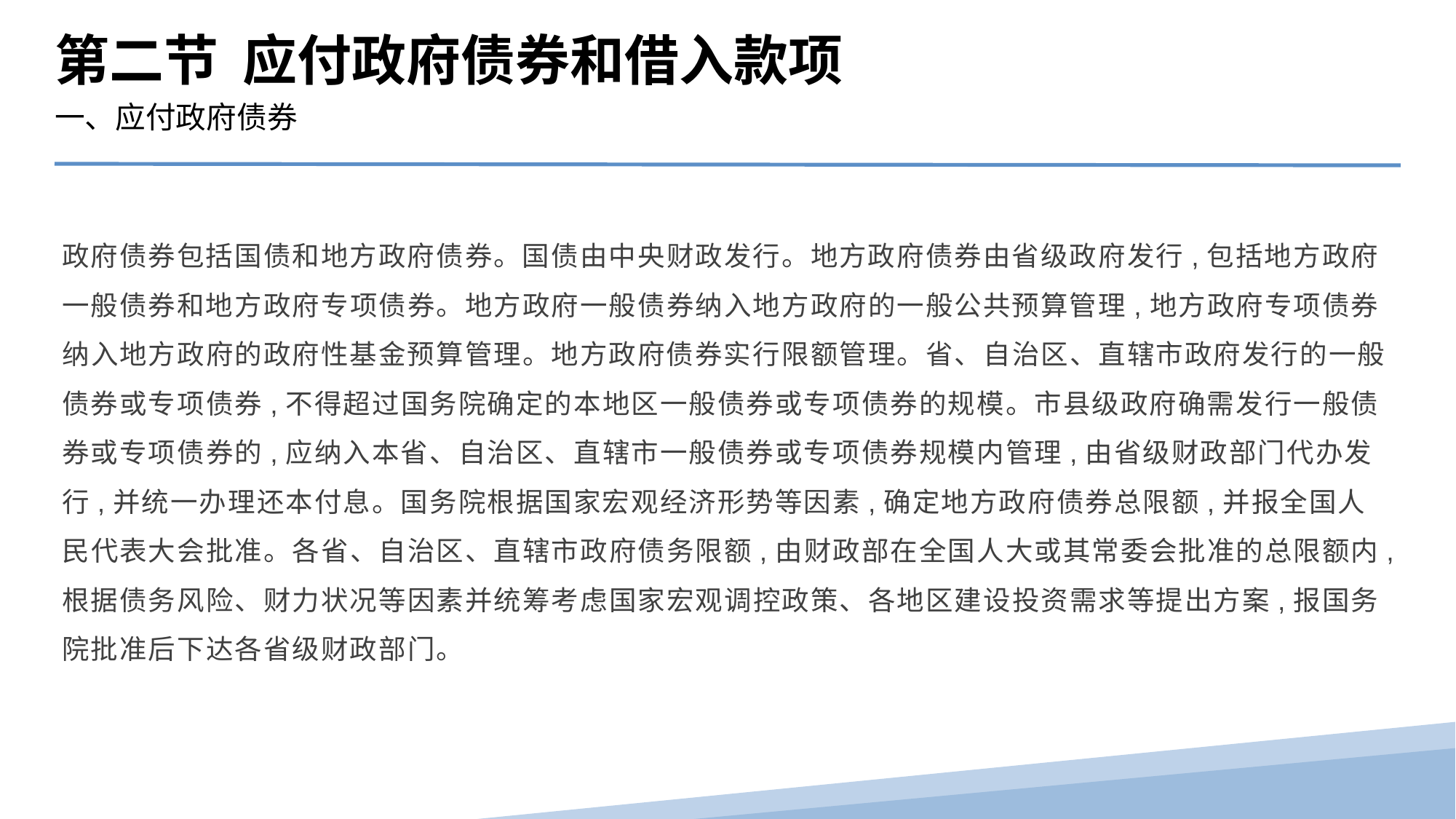

第二节  应付政府债券和借入款项
一、应付政府债券
政府债券包括国债和地方政府债券。国债由中央财政发行。地方政府债券由省级政府发行,包括地方政府一般债券和地方政府专项债券。地方政府一般债券纳入地方政府的一般公共预算管理,地方政府专项债券纳入地方政府的政府性基金预算管理。地方政府债券实行限额管理。省、自治区、直辖市政府发行的一般债券或专项债券,不得超过国务院确定的本地区一般债券或专项债券的规模。市县级政府确需发行一般债券或专项债券的,应纳入本省、自治区、直辖市一般债券或专项债券规模内管理,由省级财政部门代办发行,并统一办理还本付息。国务院根据国家宏观经济形势等因素,确定地方政府债券总限额,并报全国人民代表大会批准。各省、自治区、直辖市政府债务限额,由财政部在全国人大或其常委会批准的总限额内,根据债务风险、财力状况等因素并统筹考虑国家宏观调控政策、各地区建设投资需求等提出方案,报国务院批准后下达各省级财政部门。